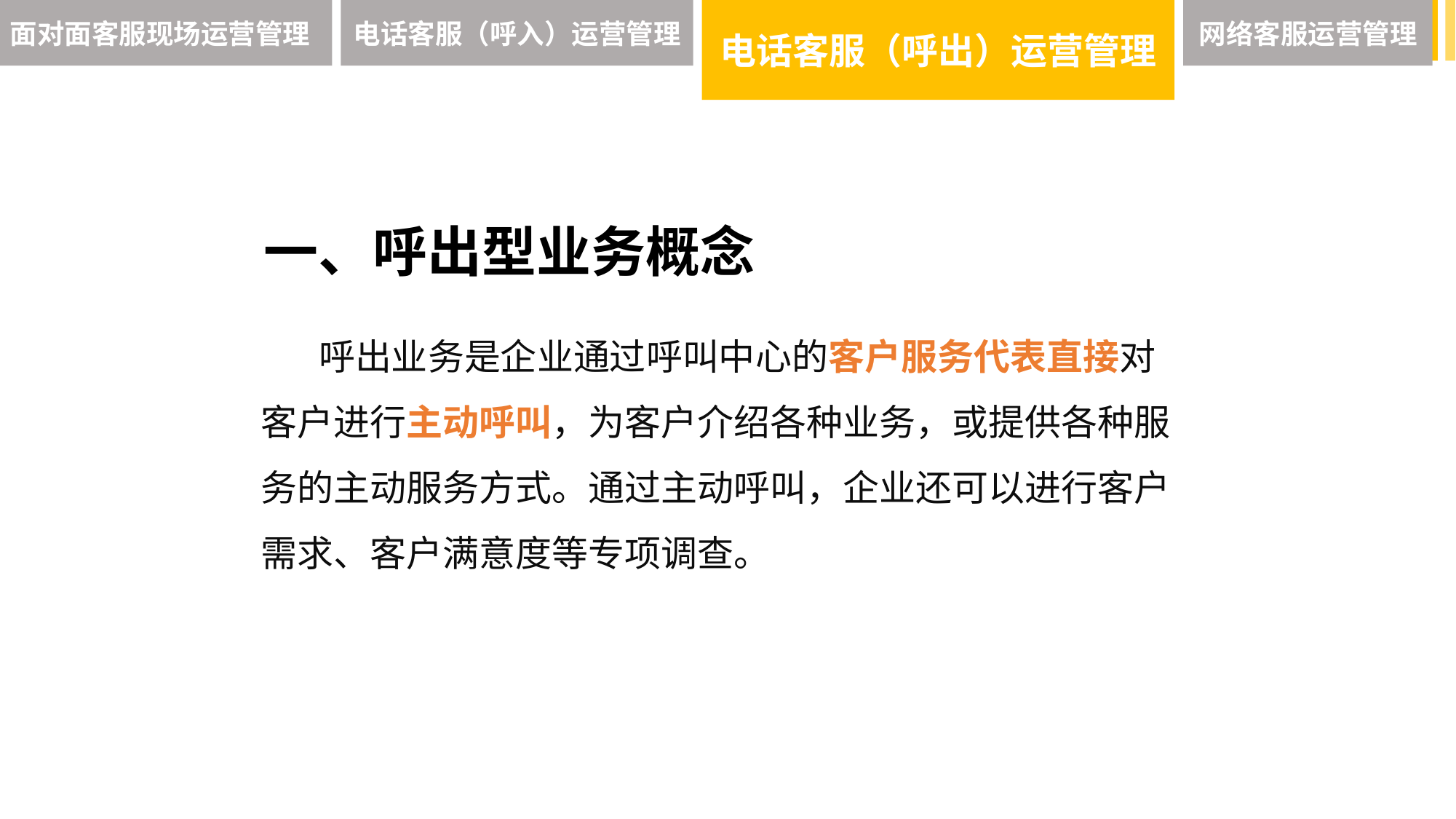

面对面客服现场运营管理
电话客服（呼入）运营管理
电话客服（呼出）运营管理
网络客服运营管理

一、呼出型业务概念
      呼出业务是企业通过呼叫中心的客户服务代表直接对客户进行主动呼叫，为客户介绍各种业务，或提供各种服务的主动服务方式。通过主动呼叫，企业还可以进行客户需求、客户满意度等专项调查。